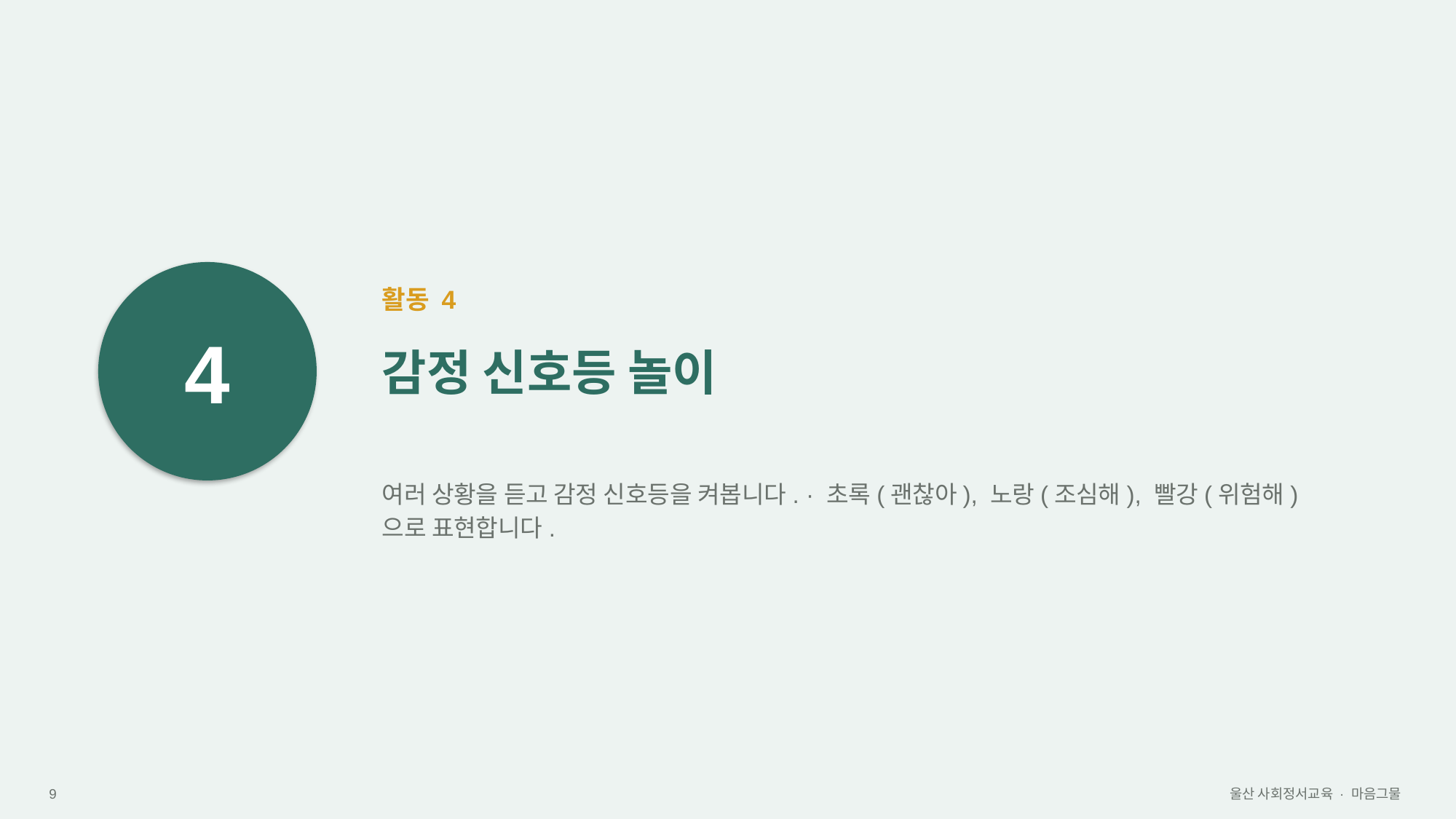

4
활동 4
감정 신호등 놀이
여러 상황을 듣고 감정 신호등을 켜봅니다. · 초록(괜찮아), 노랑(조심해), 빨강(위험해)으로 표현합니다.
9
울산 사회정서교육 · 마음그물